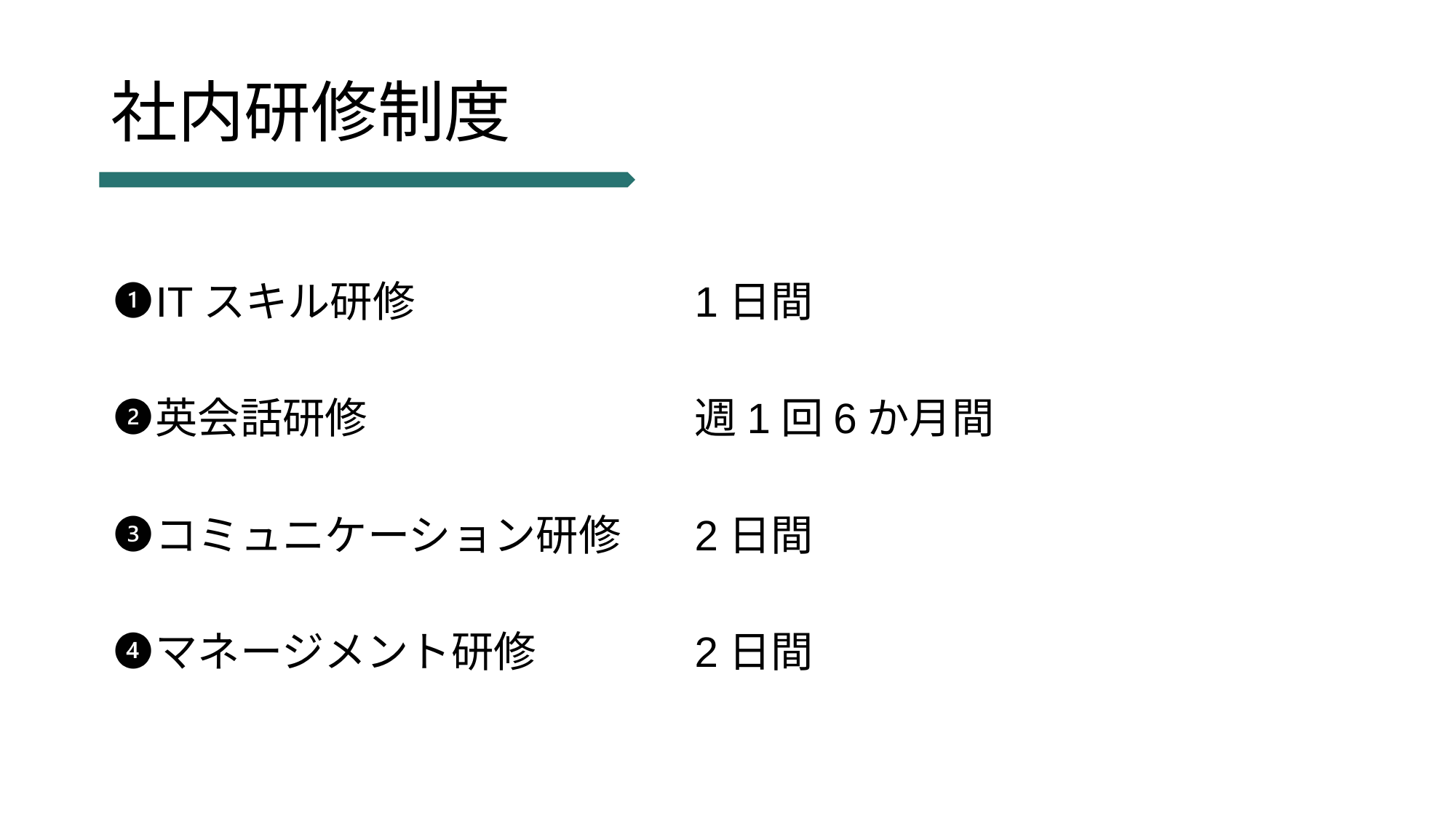

# 社内研修制度
ITスキル研修	1日間
英会話研修	週1回6か月間
コミュニケーション研修	2日間
マネージメント研修	2日間